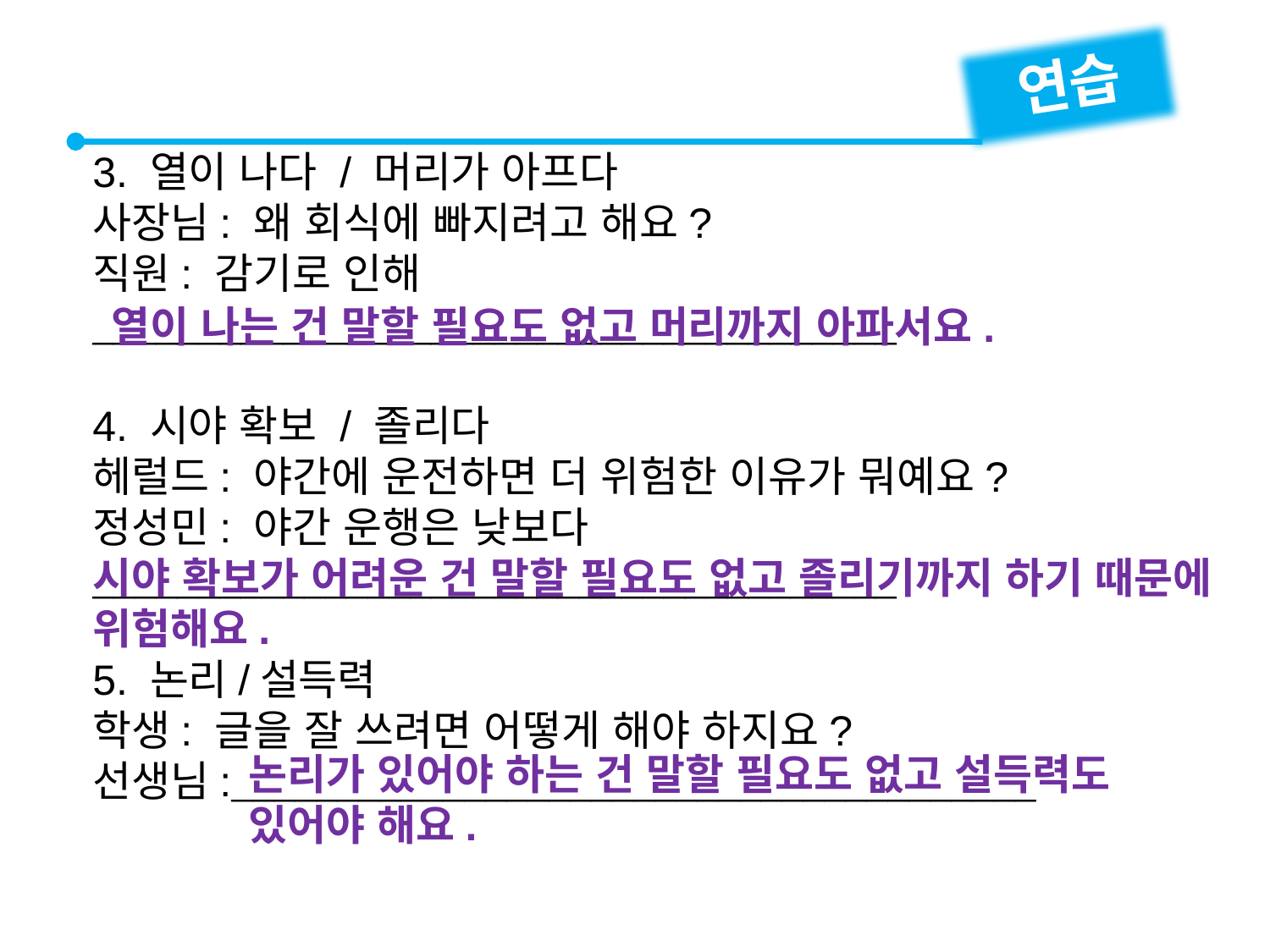

연습
3. 열이 나다 / 머리가 아프다
사장님: 왜 회식에 빠지려고 해요?
직원: 감기로 인해
______________________________________

4. 시야 확보 / 졸리다
헤럴드: 야간에 운전하면 더 위험한 이유가 뭐예요?
정성민: 야간 운행은 낮보다
______________________________________

5. 논리/설득력
학생: 글을 잘 쓰려면 어떻게 해야 하지요?
선생님:______________________________________

열이 나는 건 말할 필요도 없고 머리까지 아파서요.
시야 확보가 어려운 건 말할 필요도 없고 졸리기까지 하기 때문에 위험해요.

논리가 있어야 하는 건 말할 필요도 없고 설득력도
있어야 해요.